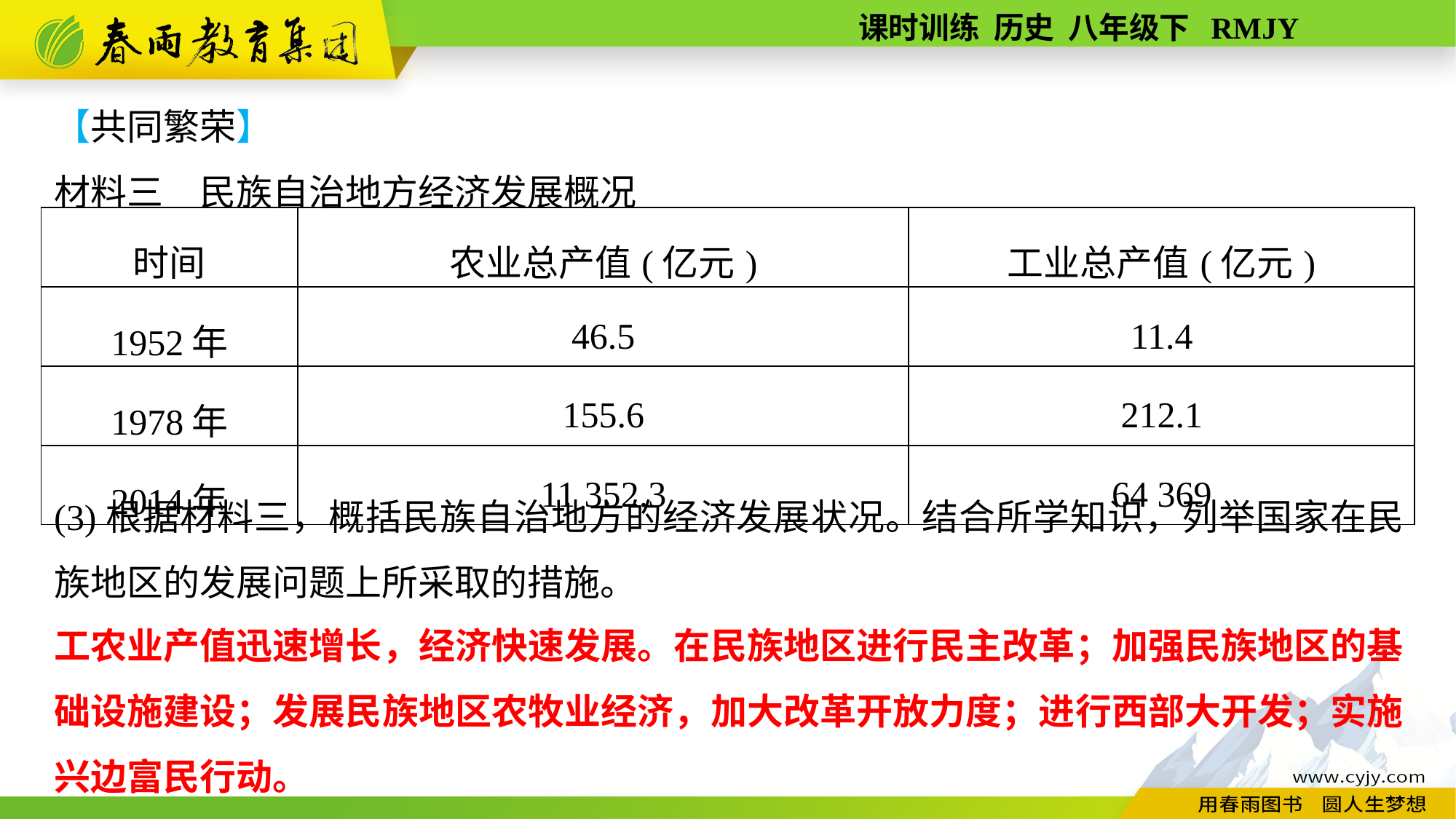

【共同繁荣】
材料三　民族自治地方经济发展概况
| 时间 | 农业总产值(亿元) | 工业总产值(亿元) |
| --- | --- | --- |
| 1952年 | 46.5 | 11.4 |
| 1978年 | 155.6 | 212.1 |
| 2014年 | 11 352.3 | 64 369 |
(3)根据材料三，概括民族自治地方的经济发展状况。结合所学知识，列举国家在民族地区的发展问题上所采取的措施。
工农业产值迅速增长，经济快速发展。在民族地区进行民主改革；加强民族地区的基础设施建设；发展民族地区农牧业经济，加大改革开放力度；进行西部大开发；实施兴边富民行动。